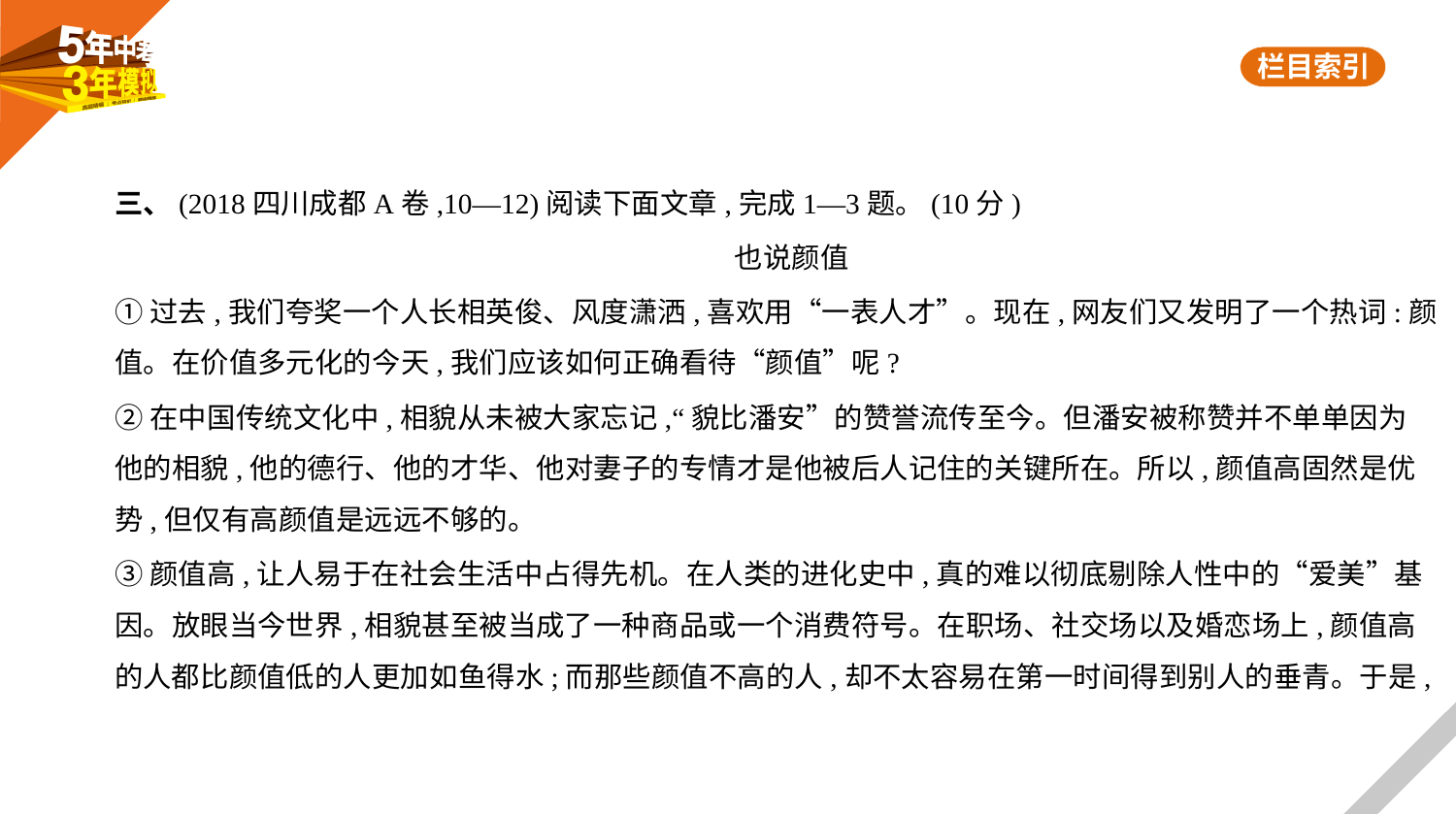

三、(2018四川成都A卷,10—12)阅读下面文章,完成1—3题。(10分)
也说颜值
①过去,我们夸奖一个人长相英俊、风度潇洒,喜欢用“一表人才”。现在,网友们又发明了一个热词:颜
值。在价值多元化的今天,我们应该如何正确看待“颜值”呢?
②在中国传统文化中,相貌从未被大家忘记,“貌比潘安”的赞誉流传至今。但潘安被称赞并不单单因为
他的相貌,他的德行、他的才华、他对妻子的专情才是他被后人记住的关键所在。所以,颜值高固然是优
势,但仅有高颜值是远远不够的。
③颜值高,让人易于在社会生活中占得先机。在人类的进化史中,真的难以彻底剔除人性中的“爱美”基
因。放眼当今世界,相貌甚至被当成了一种商品或一个消费符号。在职场、社交场以及婚恋场上,颜值高
的人都比颜值低的人更加如鱼得水;而那些颜值不高的人,却不太容易在第一时间得到别人的垂青。于是,